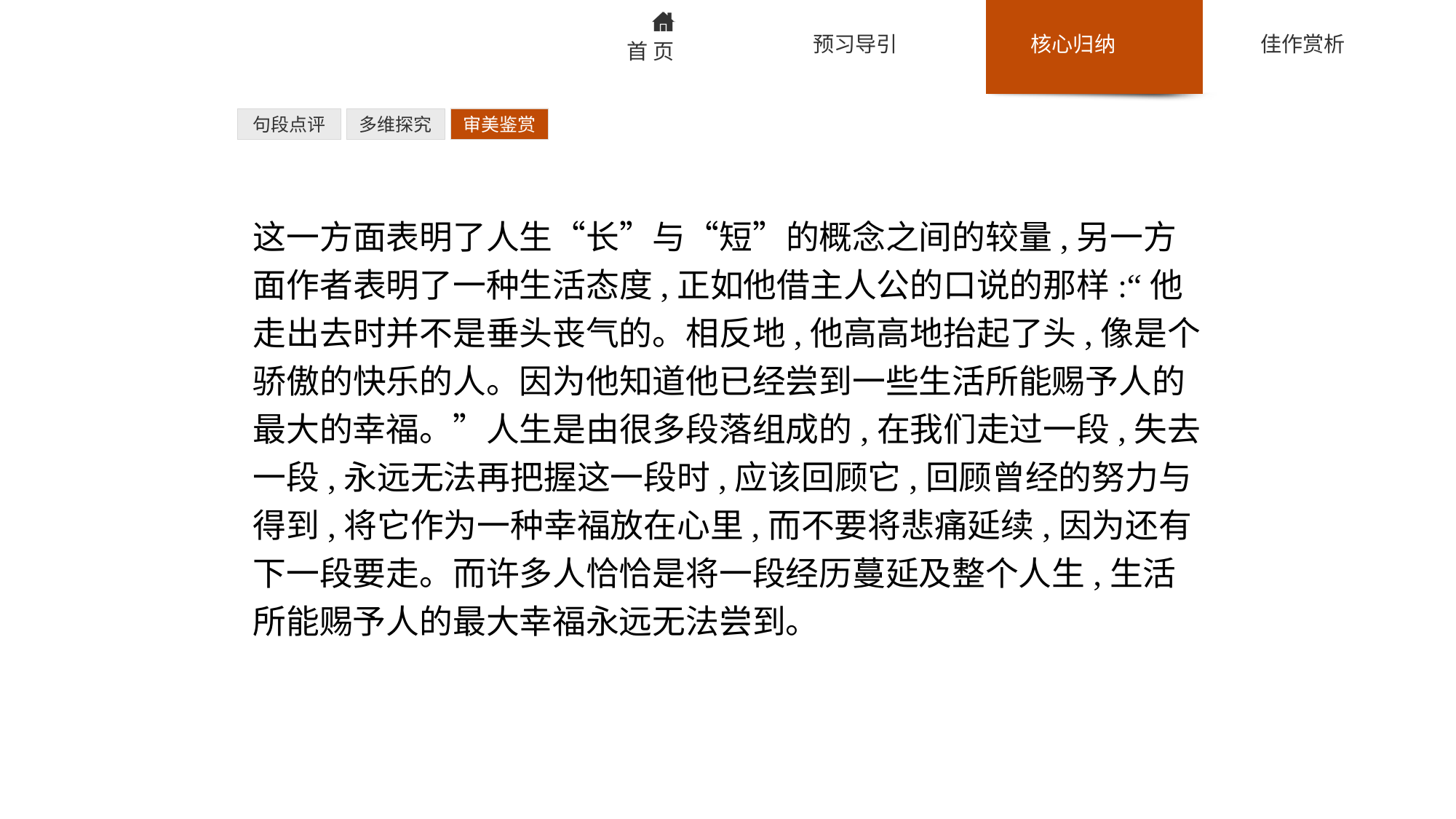

句段点评
多维探究
审美鉴赏
这一方面表明了人生“长”与“短”的概念之间的较量,另一方面作者表明了一种生活态度,正如他借主人公的口说的那样:“他走出去时并不是垂头丧气的。相反地,他高高地抬起了头,像是个骄傲的快乐的人。因为他知道他已经尝到一些生活所能赐予人的最大的幸福。”人生是由很多段落组成的,在我们走过一段,失去一段,永远无法再把握这一段时,应该回顾它,回顾曾经的努力与得到,将它作为一种幸福放在心里,而不要将悲痛延续,因为还有下一段要走。而许多人恰恰是将一段经历蔓延及整个人生,生活所能赐予人的最大幸福永远无法尝到。